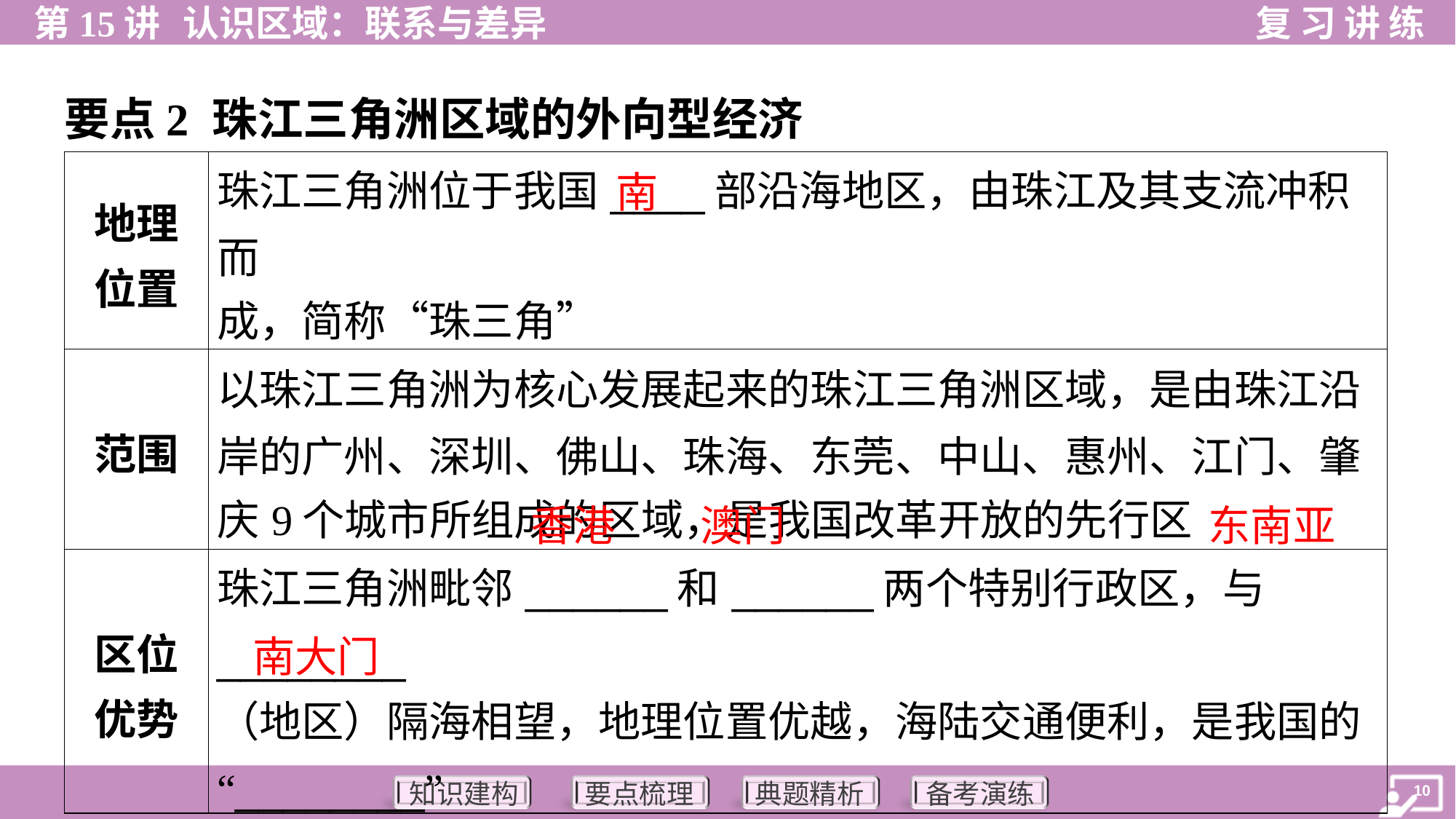

要点2 珠江三角洲区域的外向型经济
| 地理 位置 | 珠江三角洲位于我国\_\_\_\_部沿海地区，由珠江及其支流冲积而 成，简称“珠三角” |
| --- | --- |
| 范围 | 以珠江三角洲为核心发展起来的珠江三角洲区域，是由珠江沿 岸的广州、深圳、佛山、珠海、东莞、中山、惠州、江门、肇 庆9个城市所组成的区域，是我国改革开放的先行区 |
| 区位 优势 | 珠江三角洲毗邻\_\_\_\_\_\_和\_\_\_\_\_\_两个特别行政区，与\_\_\_\_\_\_\_\_ （地区）隔海相望，地理位置优越，海陆交通便利，是我国的 “\_\_\_\_\_\_\_\_” |
南
香港
澳门
东南亚
南大门